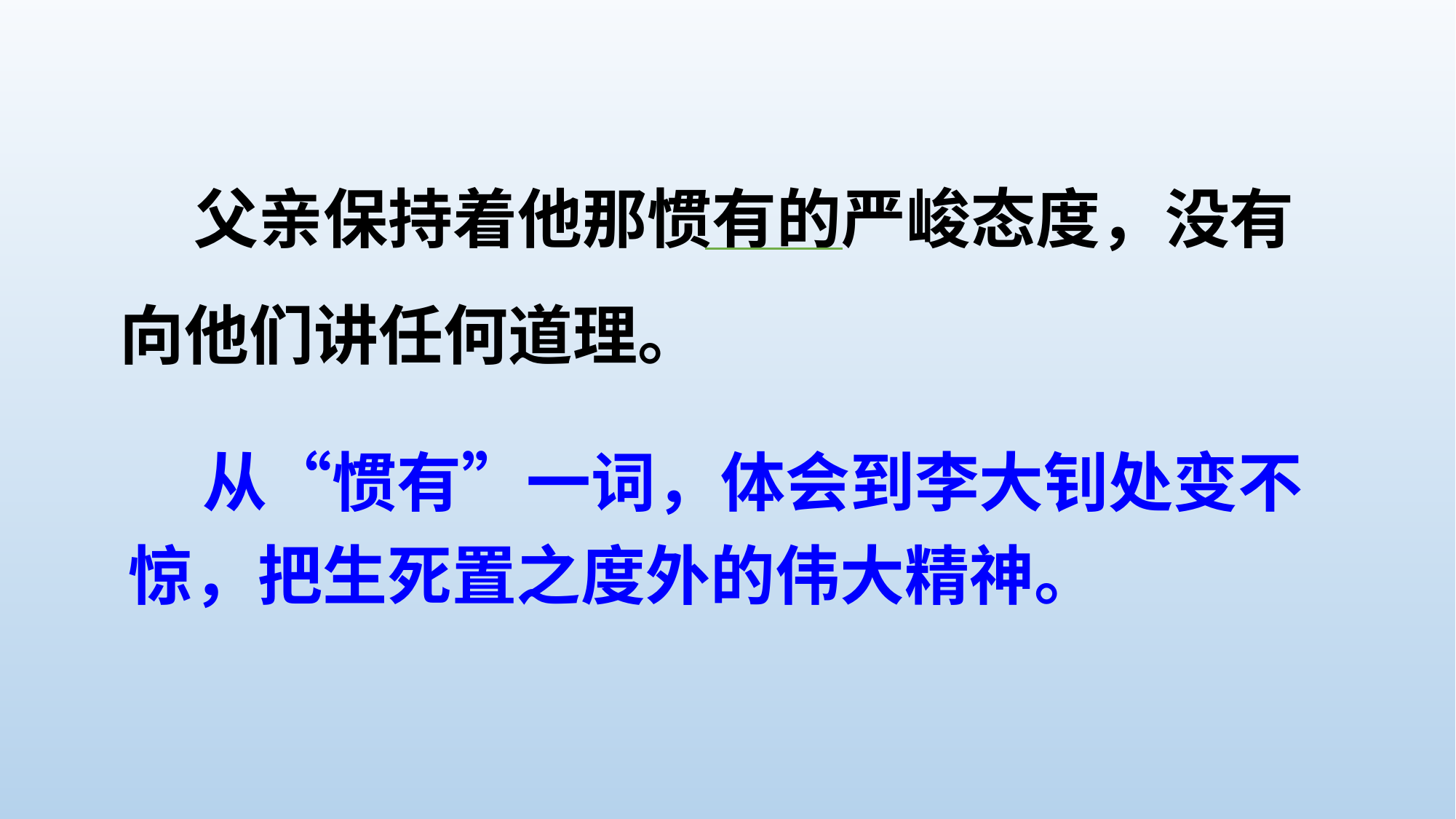

父亲保持着他那惯有的严峻态度，没有向他们讲任何道理。
    从“惯有”一词，体会到李大钊处变不惊，把生死置之度外的伟大精神。